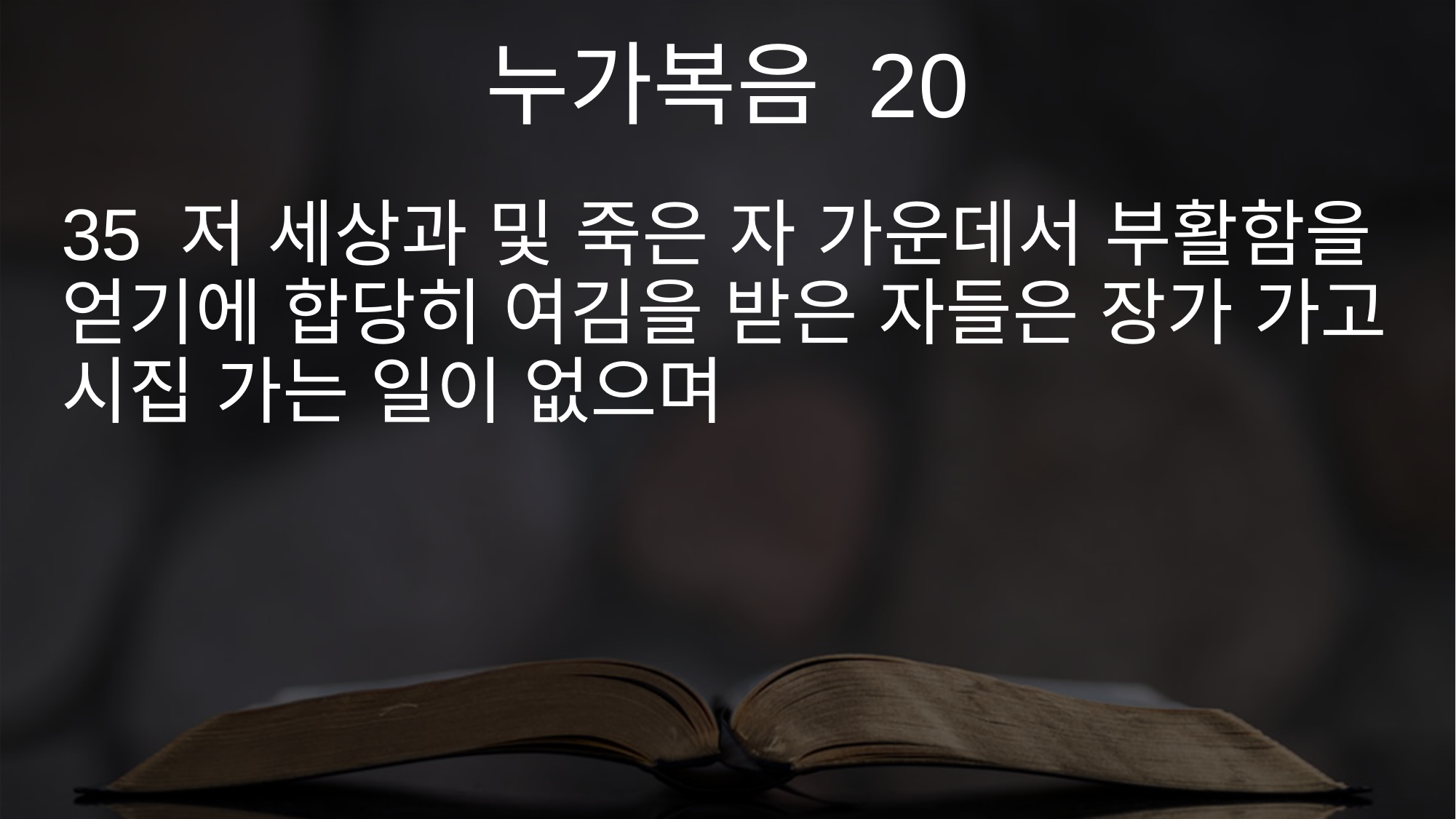

누가복음 20
35 저 세상과 및 죽은 자 가운데서 부활함을 얻기에 합당히 여김을 받은 자들은 장가 가고 시집 가는 일이 없으며